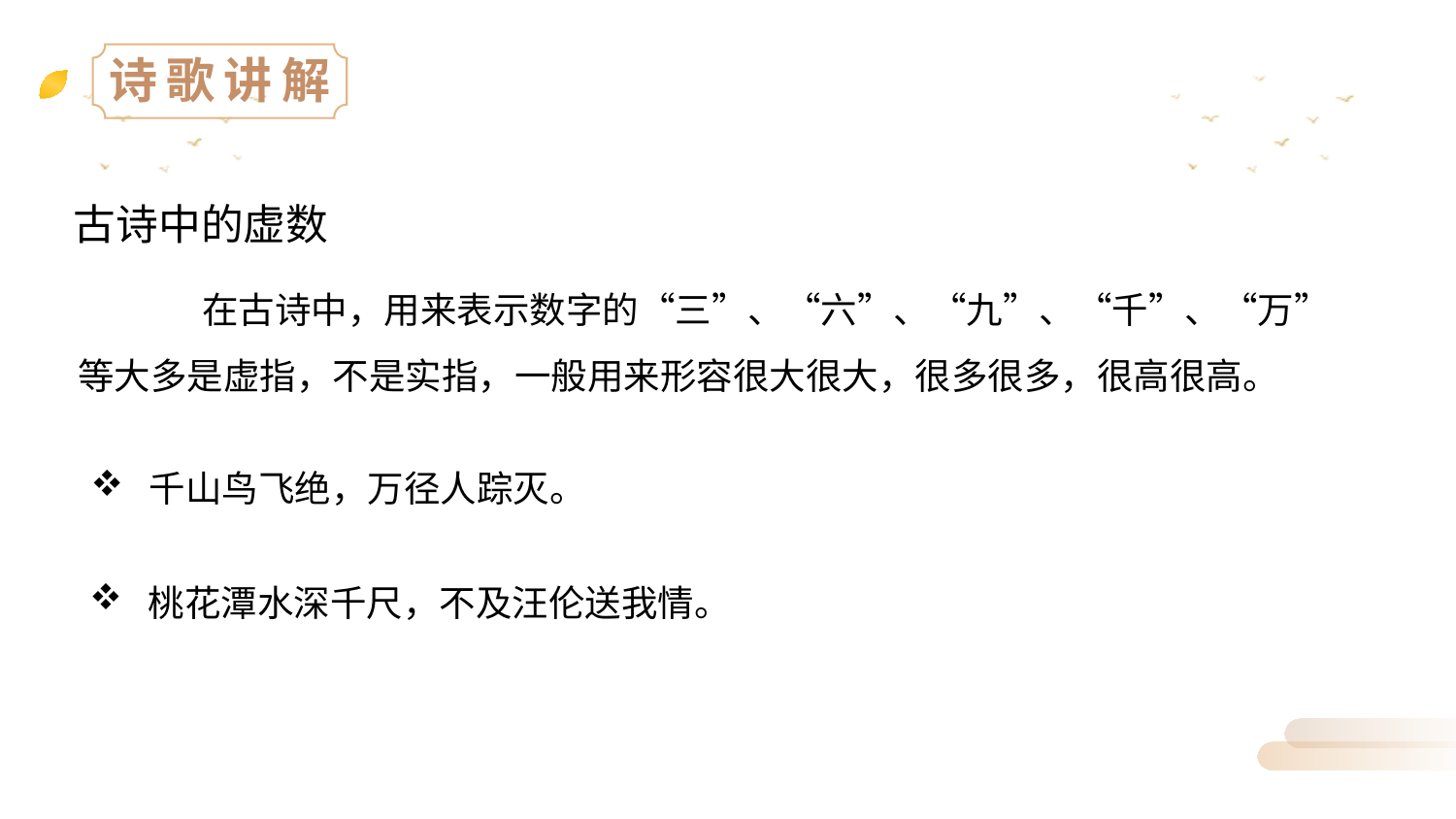

诗歌讲解
         古诗中的虚数
 在古诗中，用来表示数字的“三”、“六”、“九”、“千”、“万”等大多是虚指，不是实指，一般用来形容很大很大，很多很多，很高很高。
  千山鸟飞绝，万径人踪灭。
  桃花潭水深千尺，不及汪伦送我情。